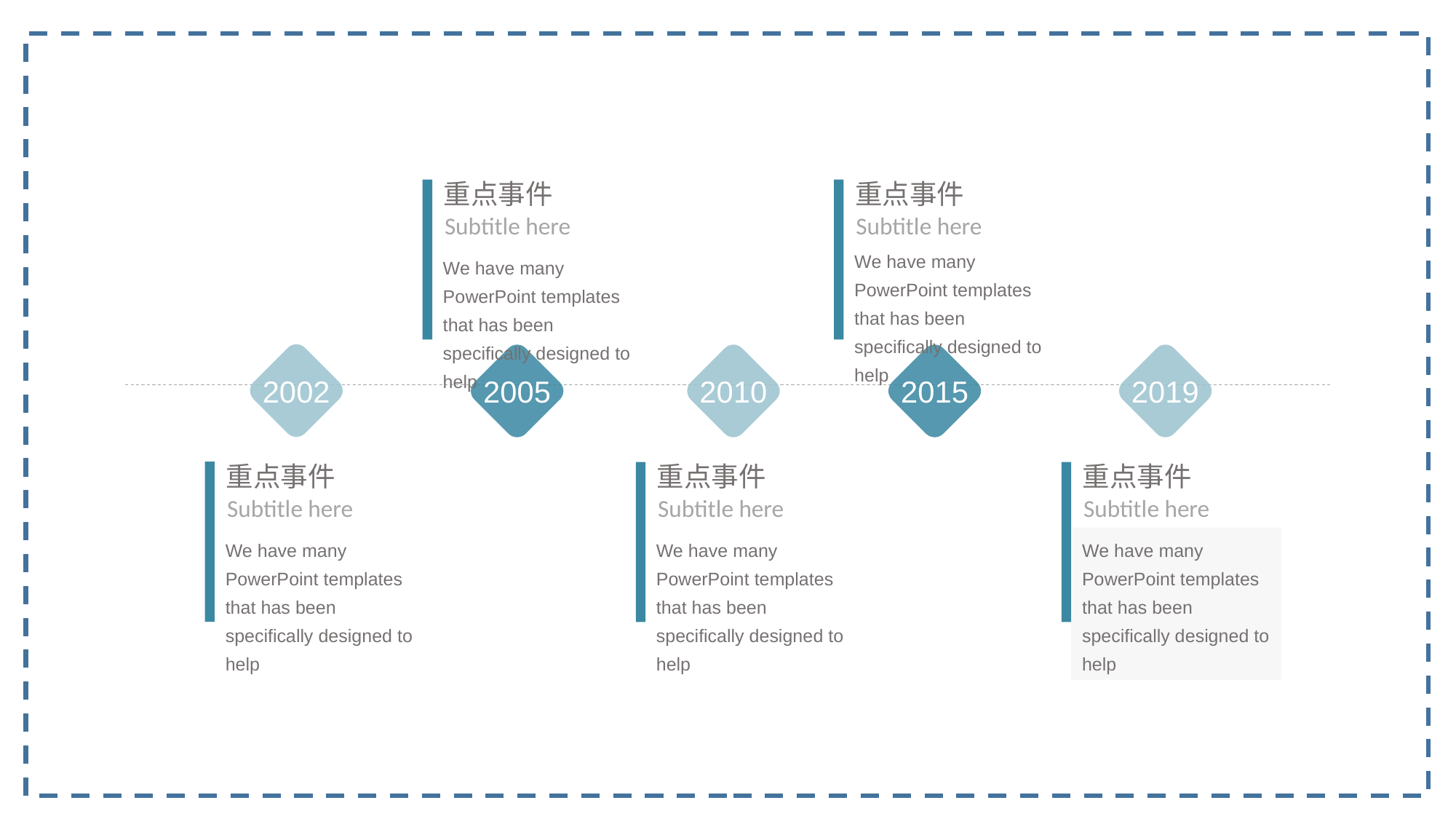

重点事件

Subtitle here
We have many PowerPoint templates that has been specifically designed to help

2005
重点事件

Subtitle here
We have many PowerPoint templates that has been specifically designed to help

2015

2002
重点事件

Subtitle here
We have many PowerPoint templates that has been specifically designed to help

2019
重点事件

Subtitle here
We have many PowerPoint templates that has been specifically designed to help

2010
重点事件

Subtitle here
We have many PowerPoint templates that has been specifically designed to help